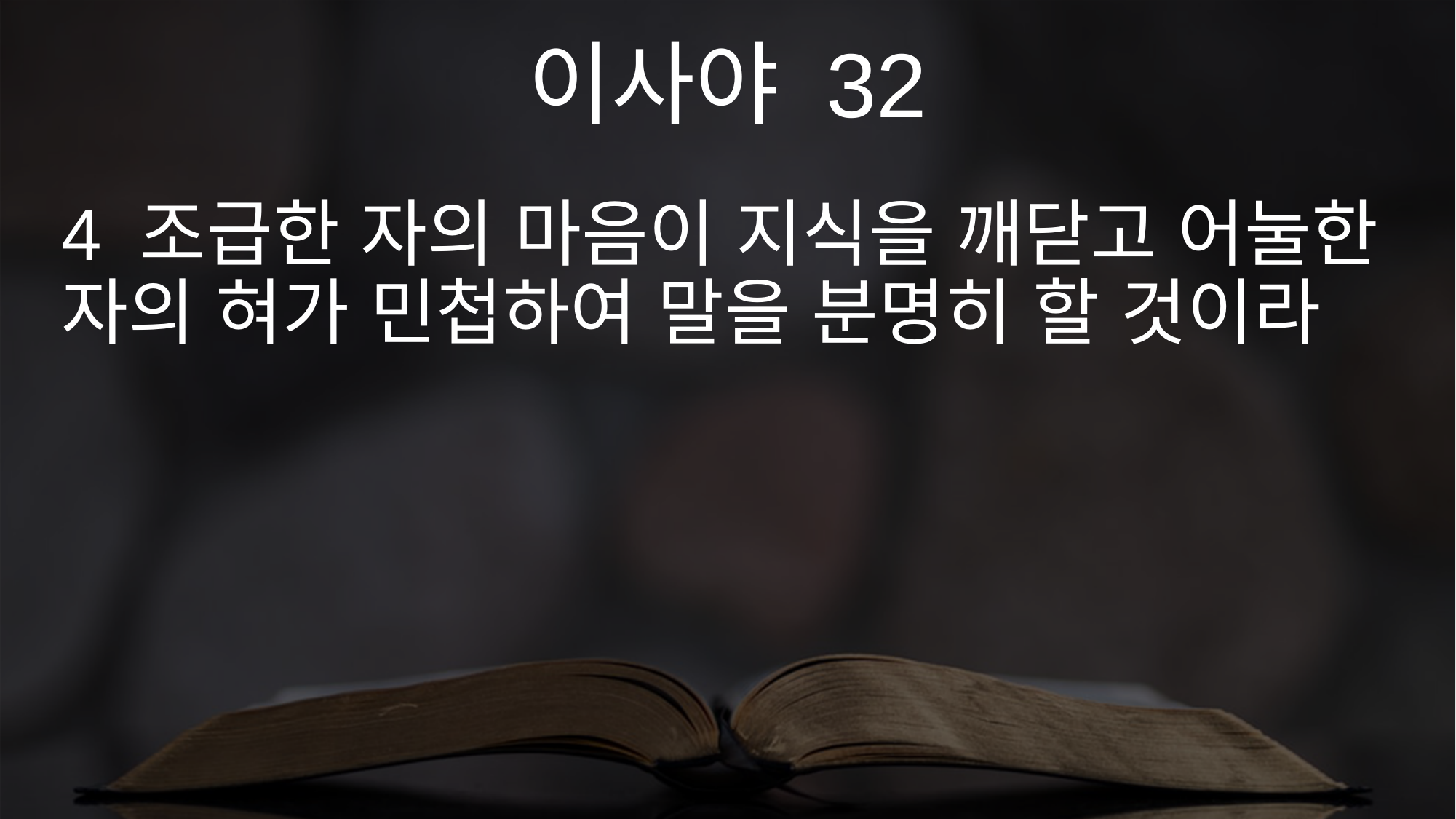

이사야 32
4 조급한 자의 마음이 지식을 깨닫고 어눌한 자의 혀가 민첩하여 말을 분명히 할 것이라